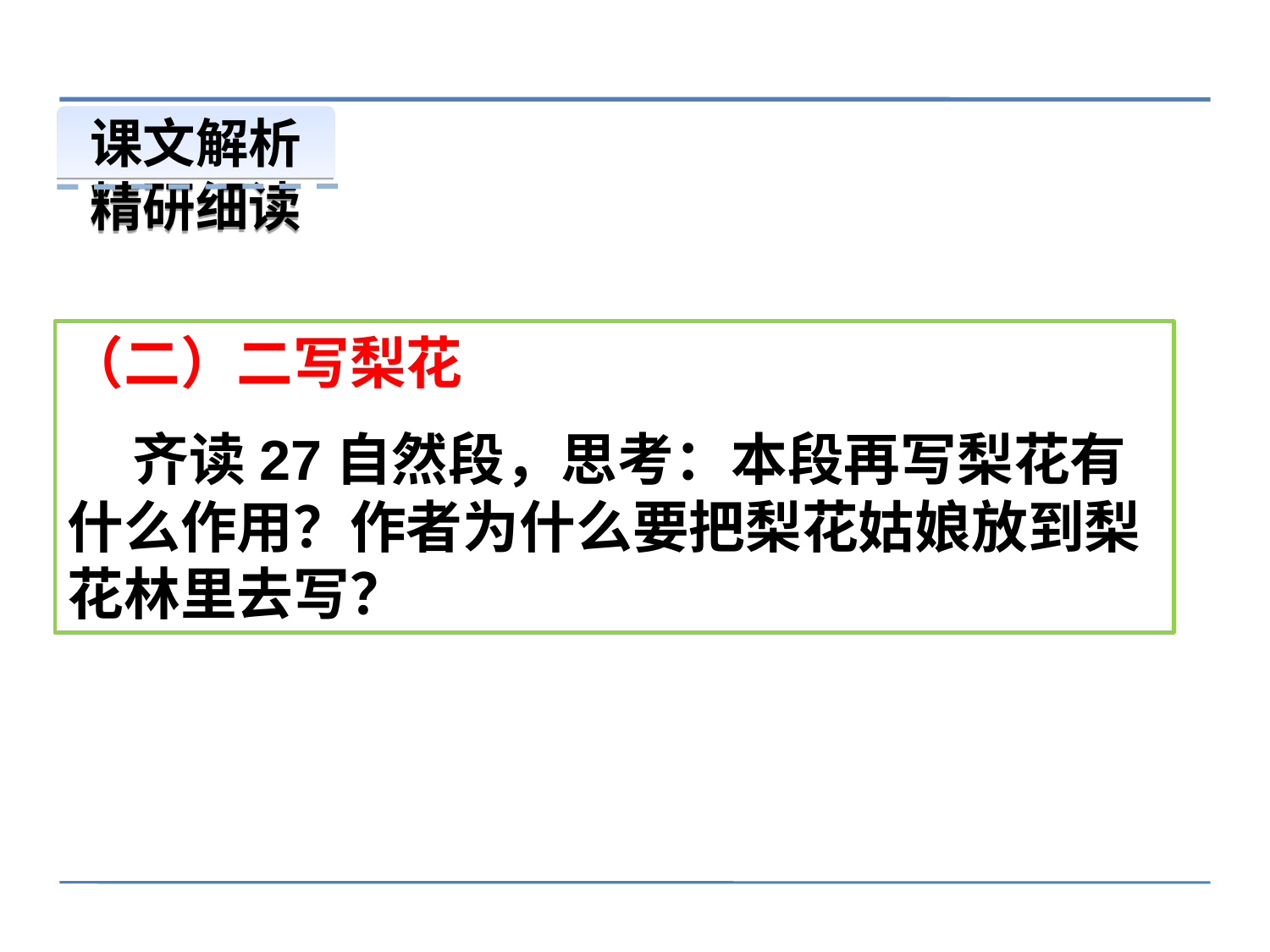

课文解析
精研细读

（二）二写梨花
    齐读27自然段，思考：本段再写梨花有什么作用？作者为什么要把梨花姑娘放到梨花林里去写？